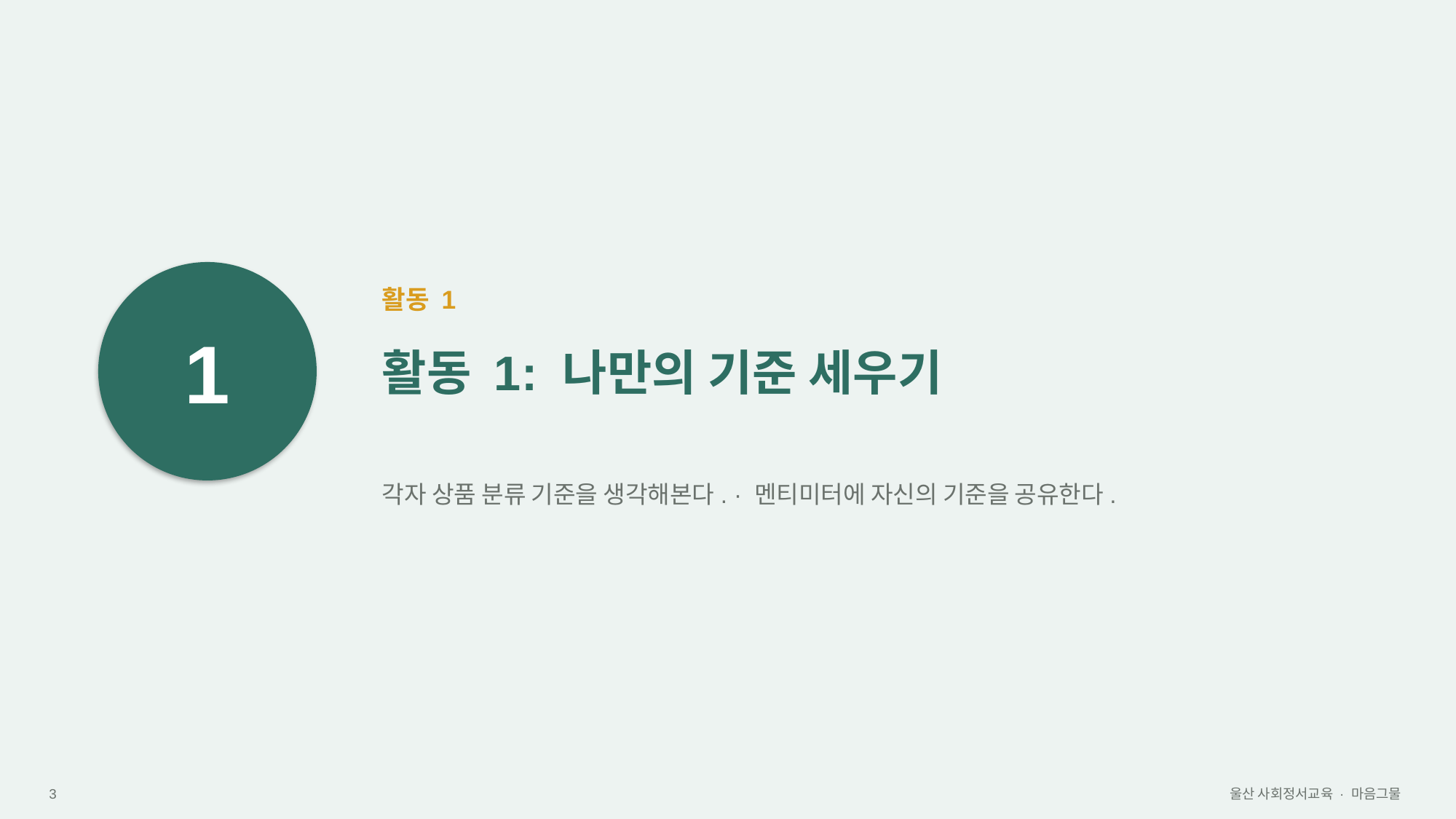

1
활동 1
활동 1: 나만의 기준 세우기
각자 상품 분류 기준을 생각해본다. · 멘티미터에 자신의 기준을 공유한다.
3
울산 사회정서교육 · 마음그물